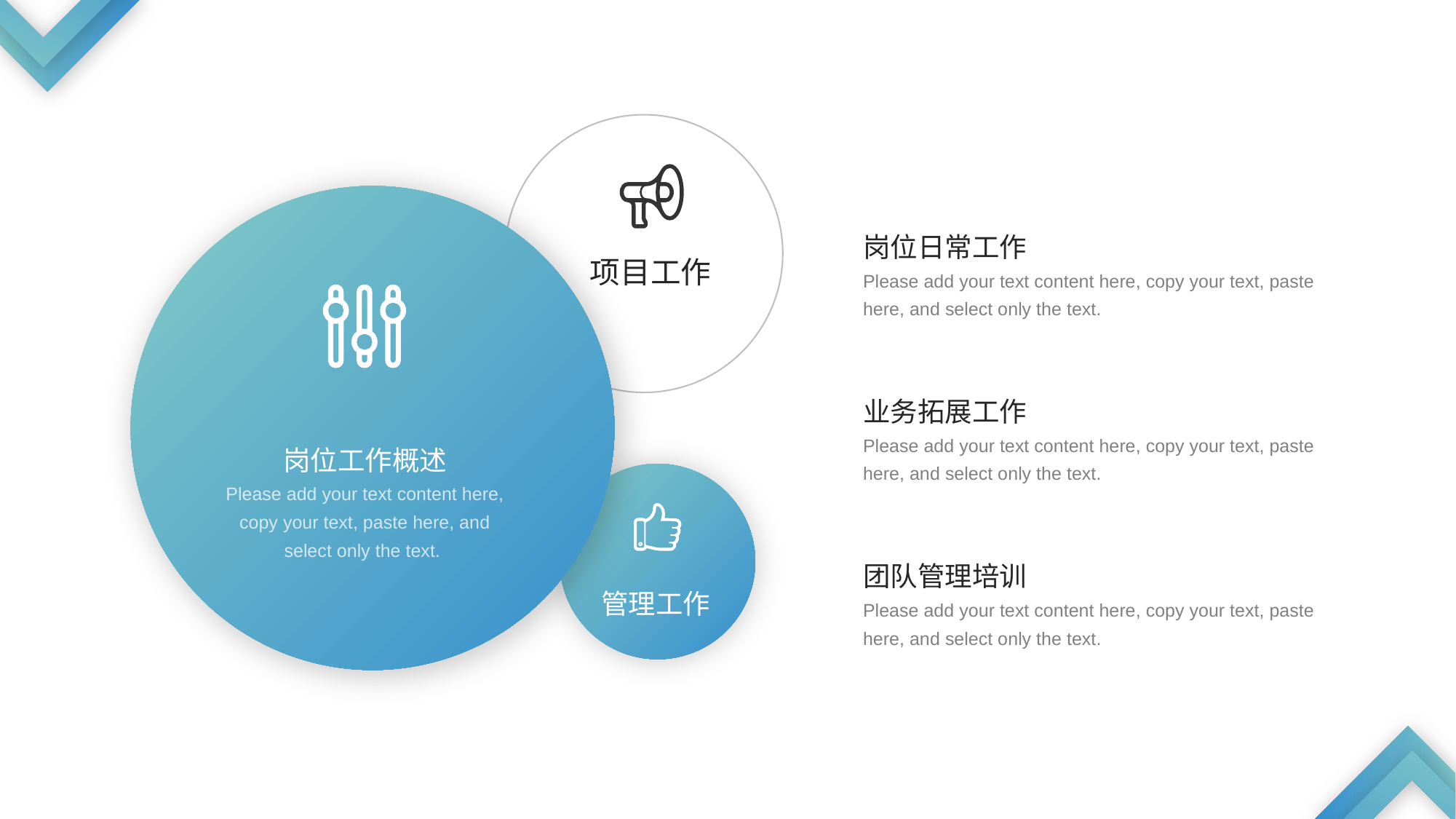

项目工作

岗位日常工作
Please add your text content here, copy your text, paste here, and select only the text.

业务拓展工作
Please add your text content here, copy your text, paste here, and select only the text.
岗位工作概述
Please add your text content here, copy your text, paste here, and select only the text.

管理工作
团队管理培训
Please add your text content here, copy your text, paste here, and select only the text.